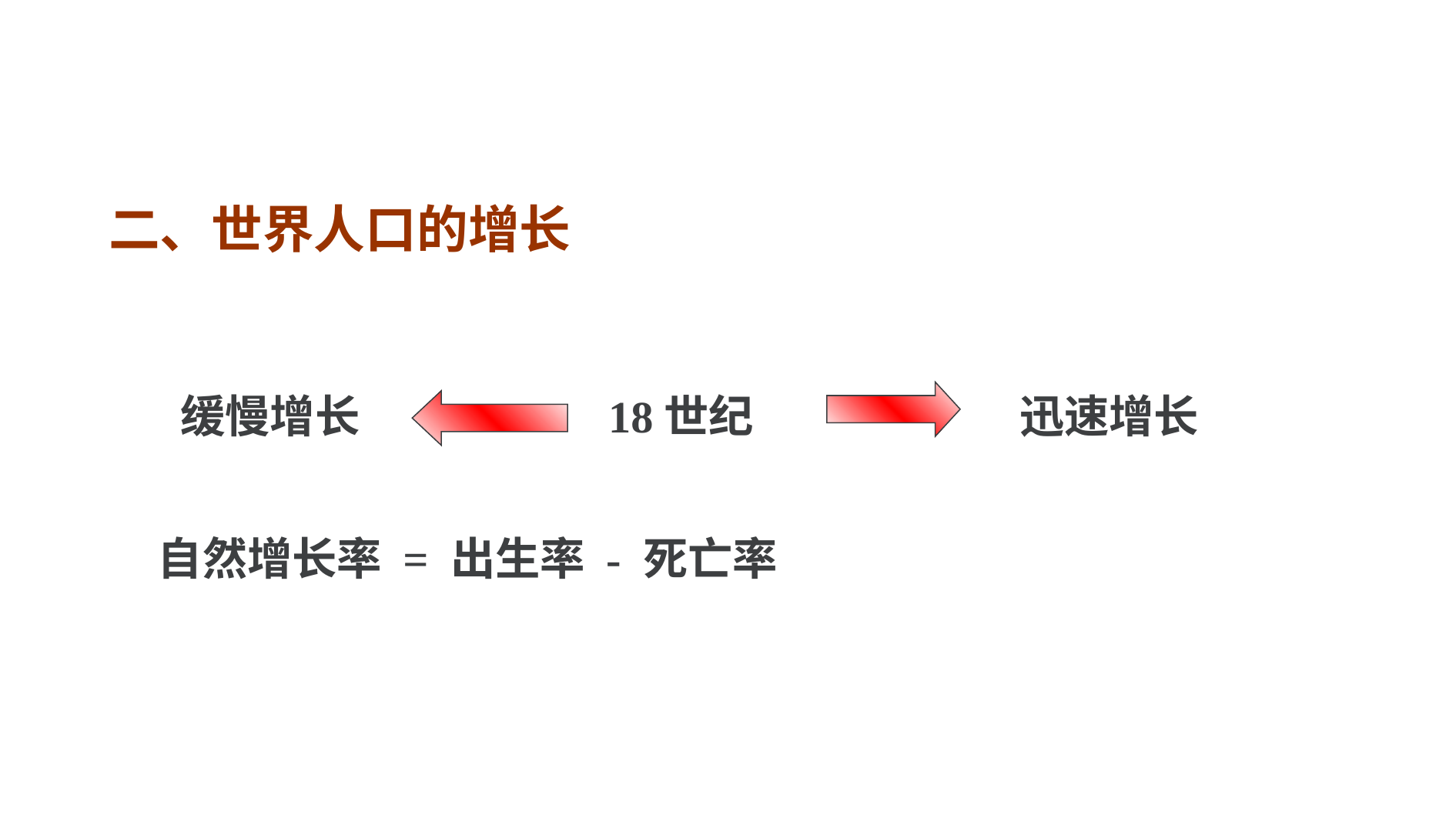

二、世界人口的增长
缓慢增长
18世纪

迅速增长

自然增长率 = 出生率 - 死亡率